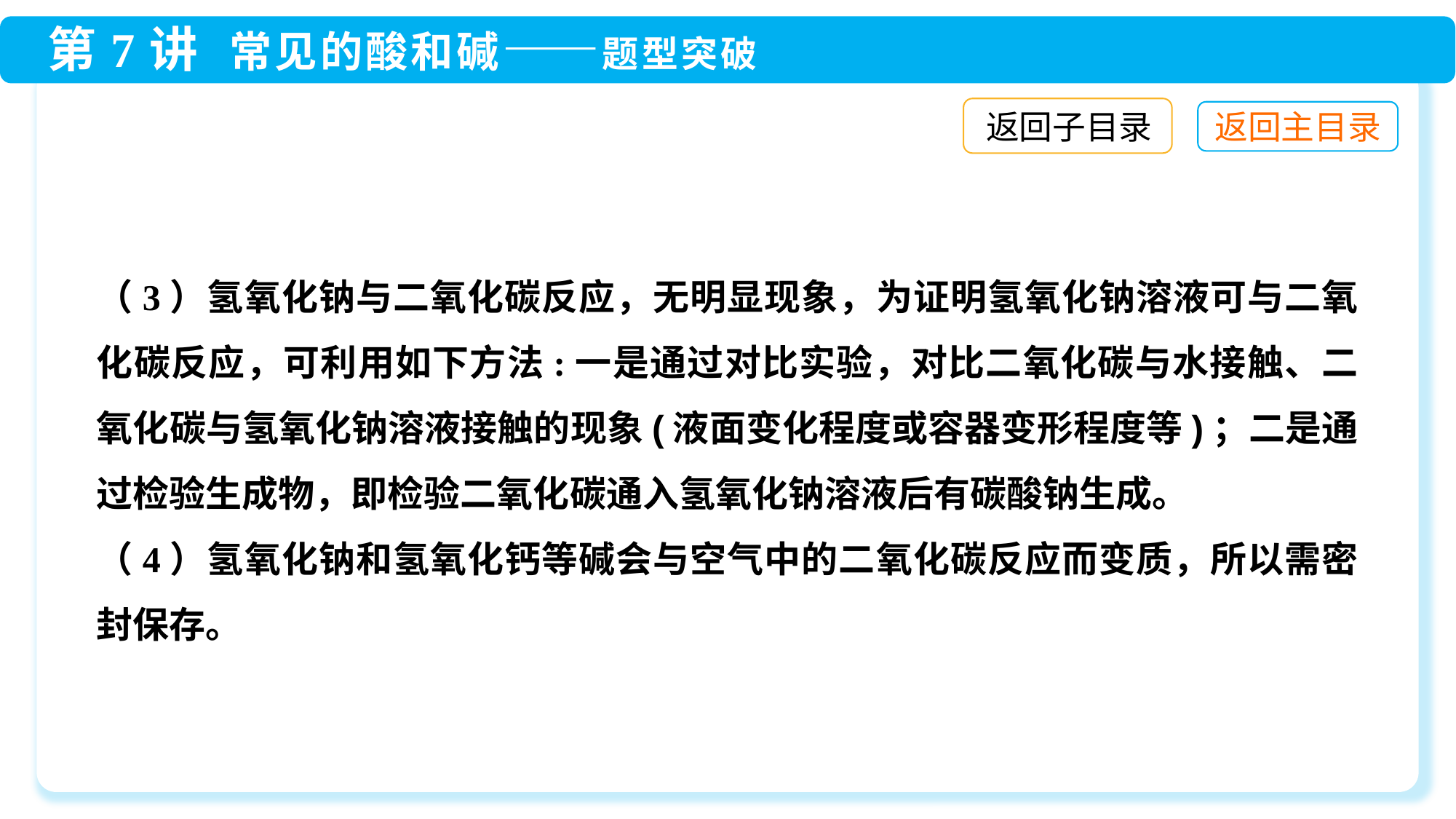

返回子目录
（3）氢氧化钠与二氧化碳反应，无明显现象，为证明氢氧化钠溶液可与二氧化碳反应，可利用如下方法:一是通过对比实验，对比二氧化碳与水接触、二氧化碳与氢氧化钠溶液接触的现象(液面变化程度或容器变形程度等)；二是通过检验生成物，即检验二氧化碳通入氢氧化钠溶液后有碳酸钠生成。
（4）氢氧化钠和氢氧化钙等碱会与空气中的二氧化碳反应而变质，所以需密封保存。